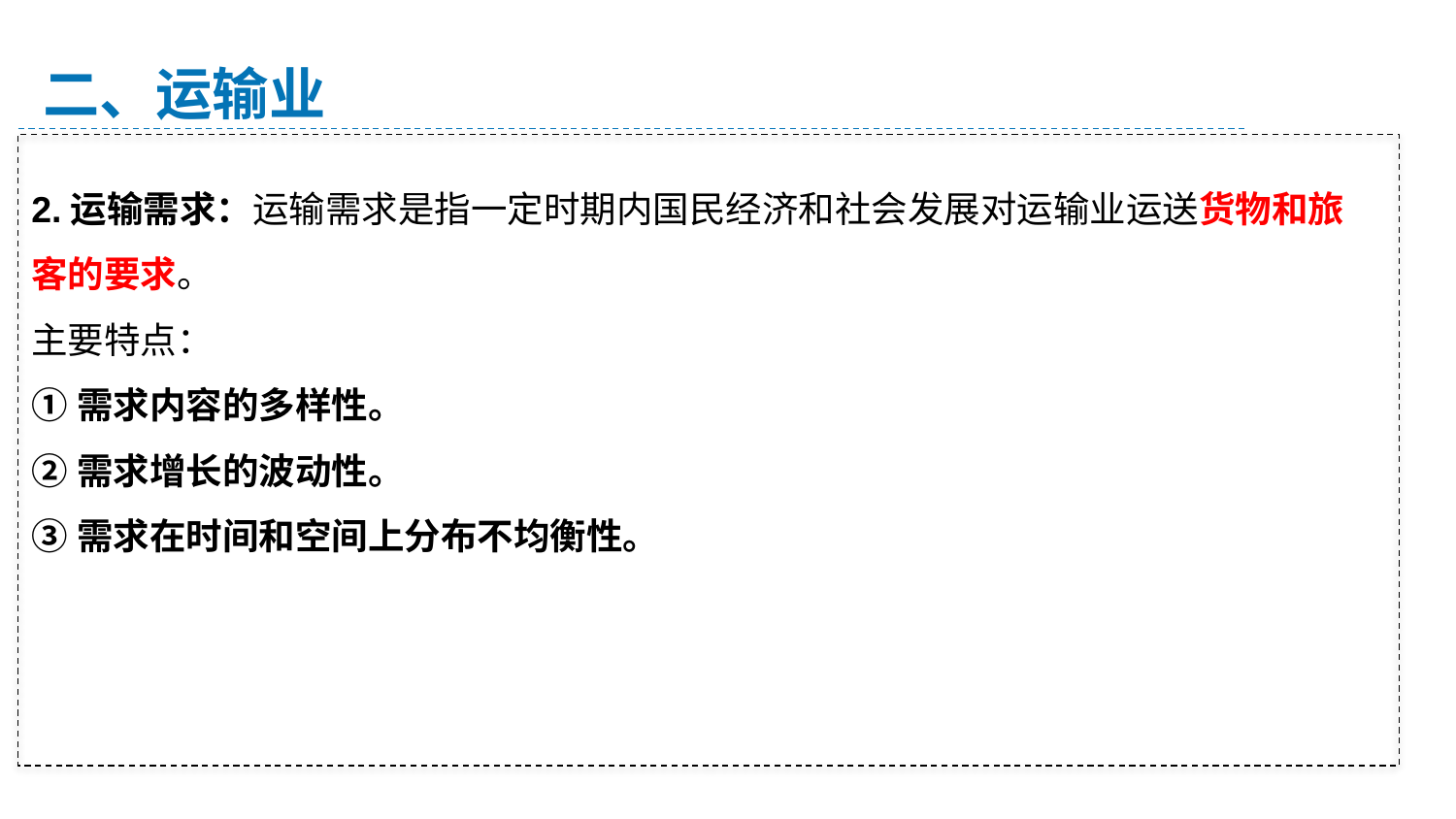

二、运输业

2.运输需求：运输需求是指一定时期内国民经济和社会发展对运输业运送货物和旅客的要求。
主要特点：
①需求内容的多样性。
②需求增长的波动性。
③需求在时间和空间上分布不均衡性。